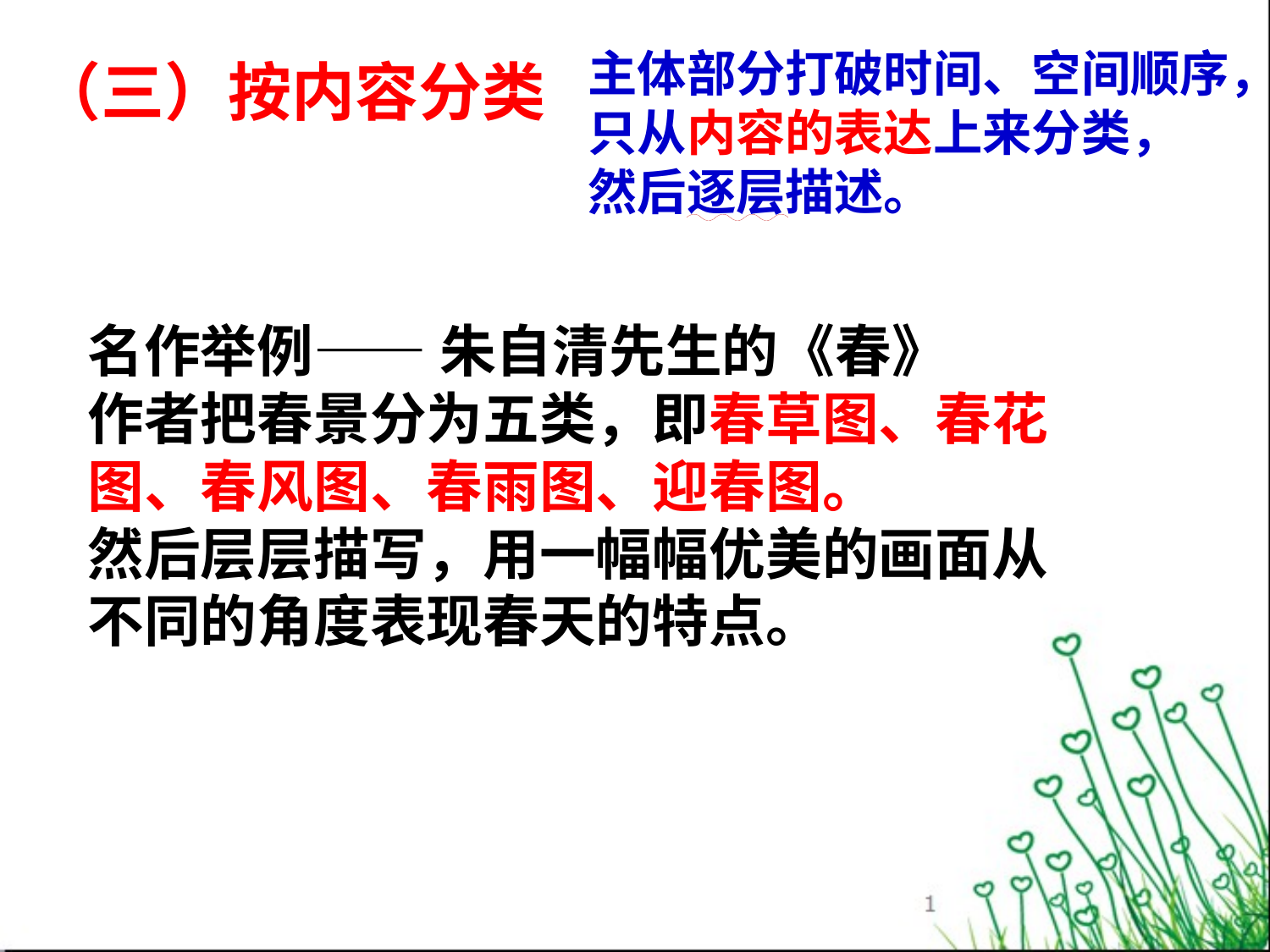

主体部分打破时间、空间顺序，
只从内容的表达上来分类，
然后逐层描述。
（三）按内容分类

名作举例—— 朱自清先生的《春》
作者把春景分为五类，即春草图、春花图、春风图、春雨图、迎春图。
然后层层描写，用一幅幅优美的画面从不同的角度表现春天的特点。